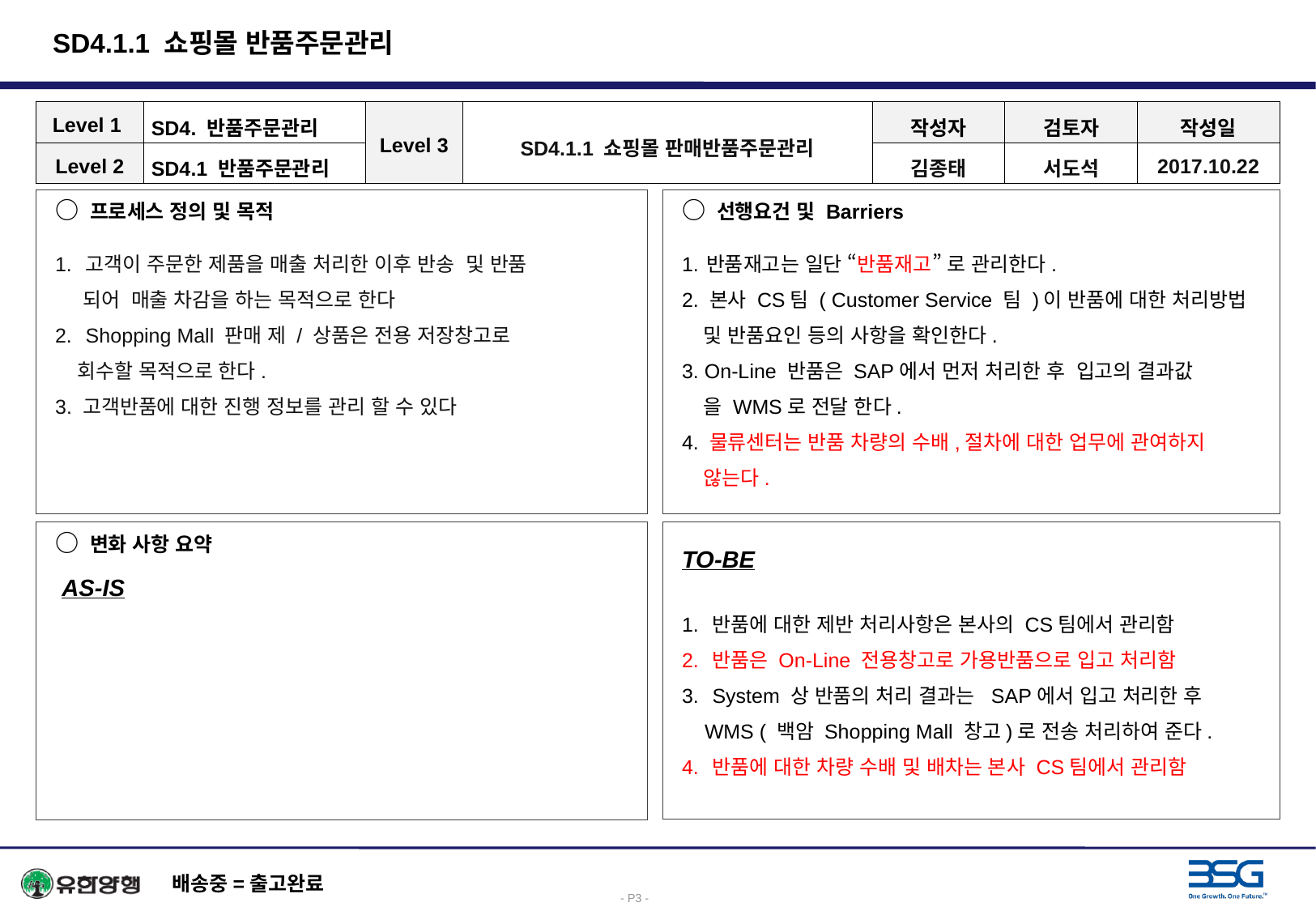

# SD4.1.1 쇼핑몰 반품주문관리
| Level 1 | SD4. 반품주문관리 | Level 3 | SD4.1.1 쇼핑몰 판매반품주문관리 | 작성자 | 검토자 | 작성일 |
| --- | --- | --- | --- | --- | --- | --- |
| Level 2 | SD4.1 반품주문관리 |  |  | 김종태 | 서도석 | 2017.10.22 |
○ 프로세스 정의 및 목적

고객이 주문한 제품을 매출 처리한 이후 반송  및 반품
    되어  매출 차감을 하는 목적으로 한다
Shopping Mall 판매 제 / 상품은 전용 저장창고로
   회수할 목적으로 한다.
3. 고객반품에 대한 진행 정보를 관리 할 수 있다
○ 선행요건 및 Barriers

반품재고는 일단 “반품재고” 로 관리한다.
2. 본사 CS팀 ( Customer Service 팀 )이 반품에 대한 처리방법
   및 반품요인 등의 사항을 확인한다.
3. On-Line 반품은 SAP에서 먼저 처리한 후  입고의 결과값
   을 WMS로 전달 한다.
4. 물류센터는 반품 차량의 수배,절차에 대한 업무에 관여하지
   않는다.
○ 변화 사항 요약

 AS-IS

TO-BE

반품에 대한 제반 처리사항은 본사의 CS팀에서 관리함
반품은 On-Line 전용창고로 가용반품으로 입고 처리함
System 상 반품의 처리 결과는  SAP에서 입고 처리한 후
    WMS ( 백암 Shopping Mall 창고)로 전송 처리하여 준다.
반품에 대한 차량 수배 및 배차는 본사 CS팀에서 관리함
배송중=출고완료